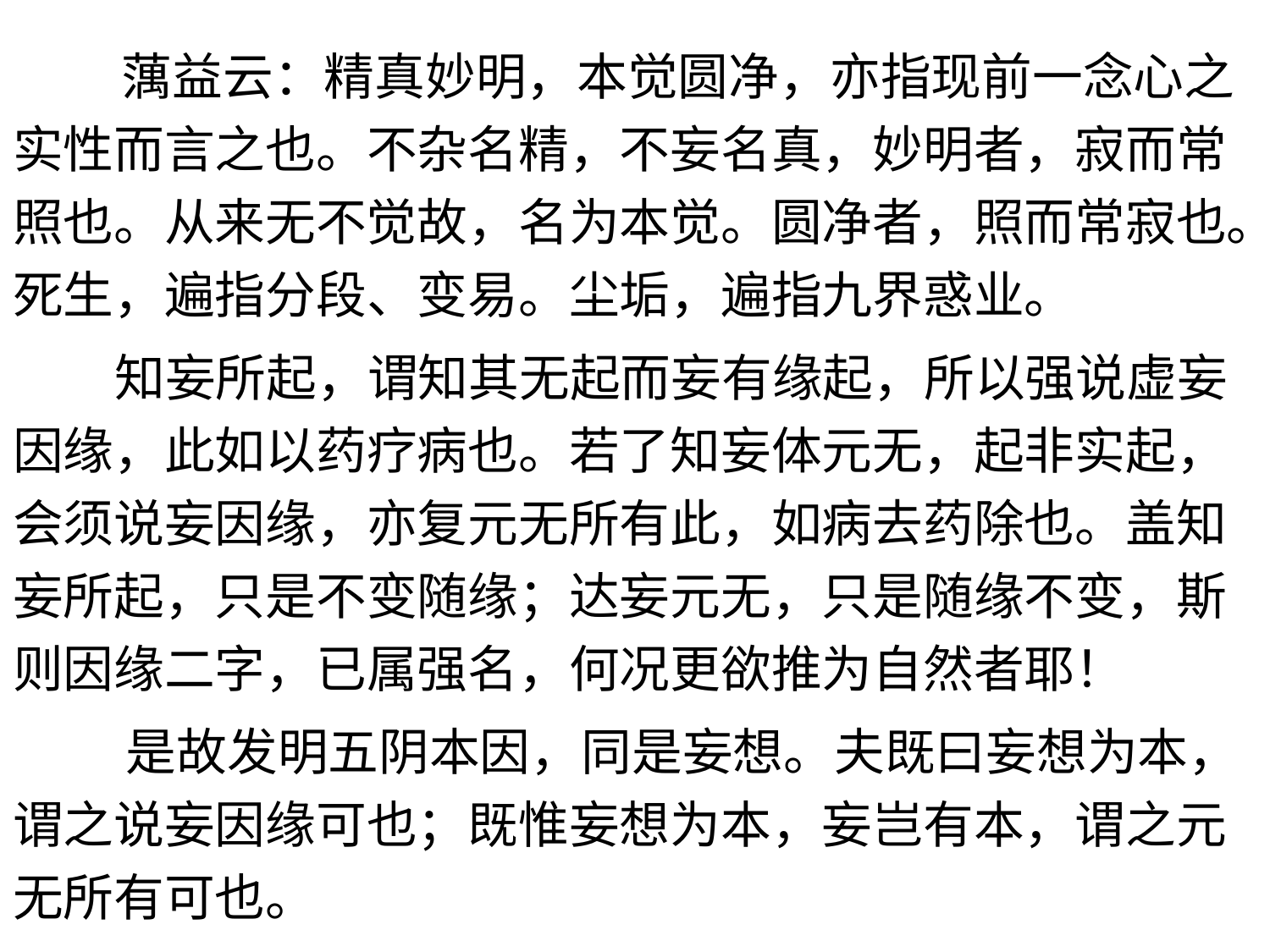

蕅益云：精真妙明，本觉圆净，亦指现前一念心之实性而言之也。不杂名精，不妄名真，妙明者，寂而常照也。从来无不觉故，名为本觉。圆净者，照而常寂也。死生，遍指分段、变易。尘垢，遍指九界惑业。
        知妄所起，谓知其无起而妄有缘起，所以强说虚妄因缘，此如以药疗病也。若了知妄体元无，起非实起，会须说妄因缘，亦复元无所有此，如病去药除也。盖知妄所起，只是不变随缘；达妄元无，只是随缘不变，斯则因缘二字，已属强名，何况更欲推为自然者耶！
         是故发明五阴本因，同是妄想。夫既曰妄想为本，谓之说妄因缘可也；既惟妄想为本，妄岂有本，谓之元无所有可也。